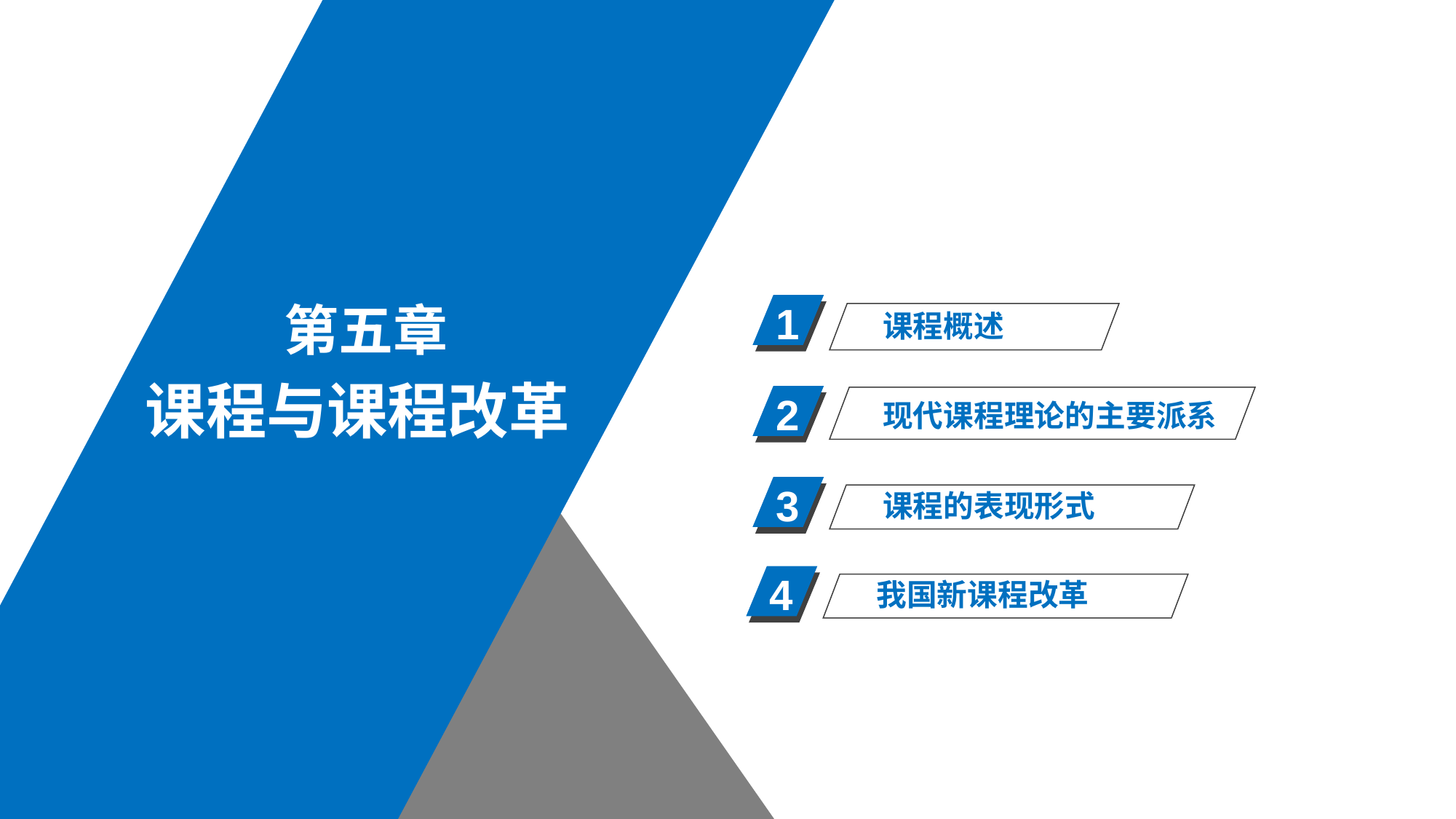

第五章
1

课程概述

课程与课程改革
2

现代课程理论的主要派系
3

课程的表现形式

4

我国新课程改革